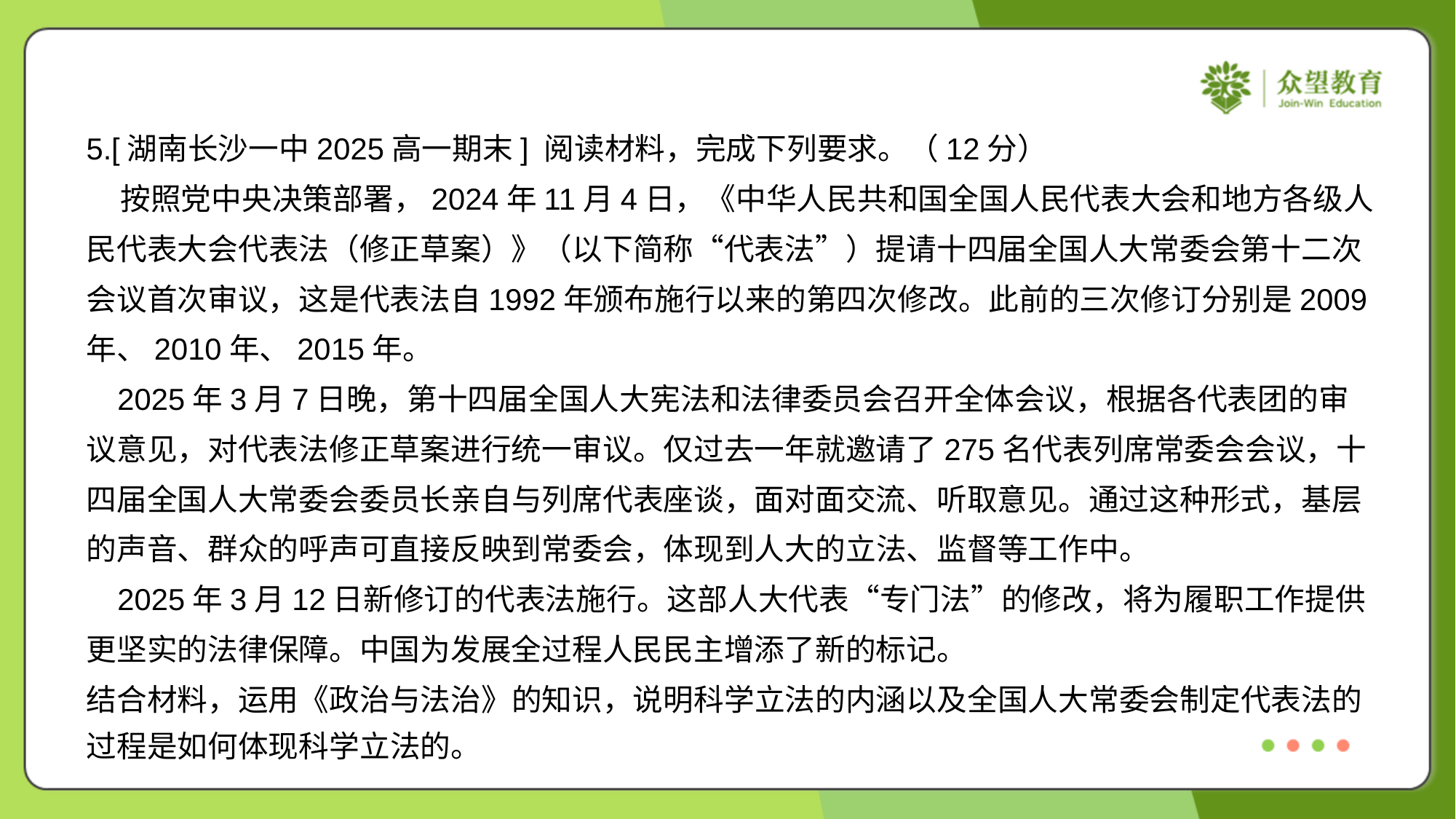

5.[湖南长沙一中2025高一期末] 阅读材料，完成下列要求。（12分）
    按照党中央决策部署，2024年11月4日，《中华人民共和国全国人民代表大会和地方各级人
民代表大会代表法（修正草案）》（以下简称“代表法”）提请十四届全国人大常委会第十二次
会议首次审议，这是代表法自1992年颁布施行以来的第四次修改。此前的三次修订分别是2009
年、2010年、2015年。
    2025年3月7日晚，第十四届全国人大宪法和法律委员会召开全体会议，根据各代表团的审
议意见，对代表法修正草案进行统一审议。仅过去一年就邀请了275名代表列席常委会会议，十
四届全国人大常委会委员长亲自与列席代表座谈，面对面交流、听取意见。通过这种形式，基层
的声音、群众的呼声可直接反映到常委会，体现到人大的立法、监督等工作中。
    2025年3月12日新修订的代表法施行。这部人大代表“专门法”的修改，将为履职工作提供
更坚实的法律保障。中国为发展全过程人民民主增添了新的标记。
结合材料，运用《政治与法治》的知识，说明科学立法的内涵以及全国人大常委会制定代表法的
过程是如何体现科学立法的。